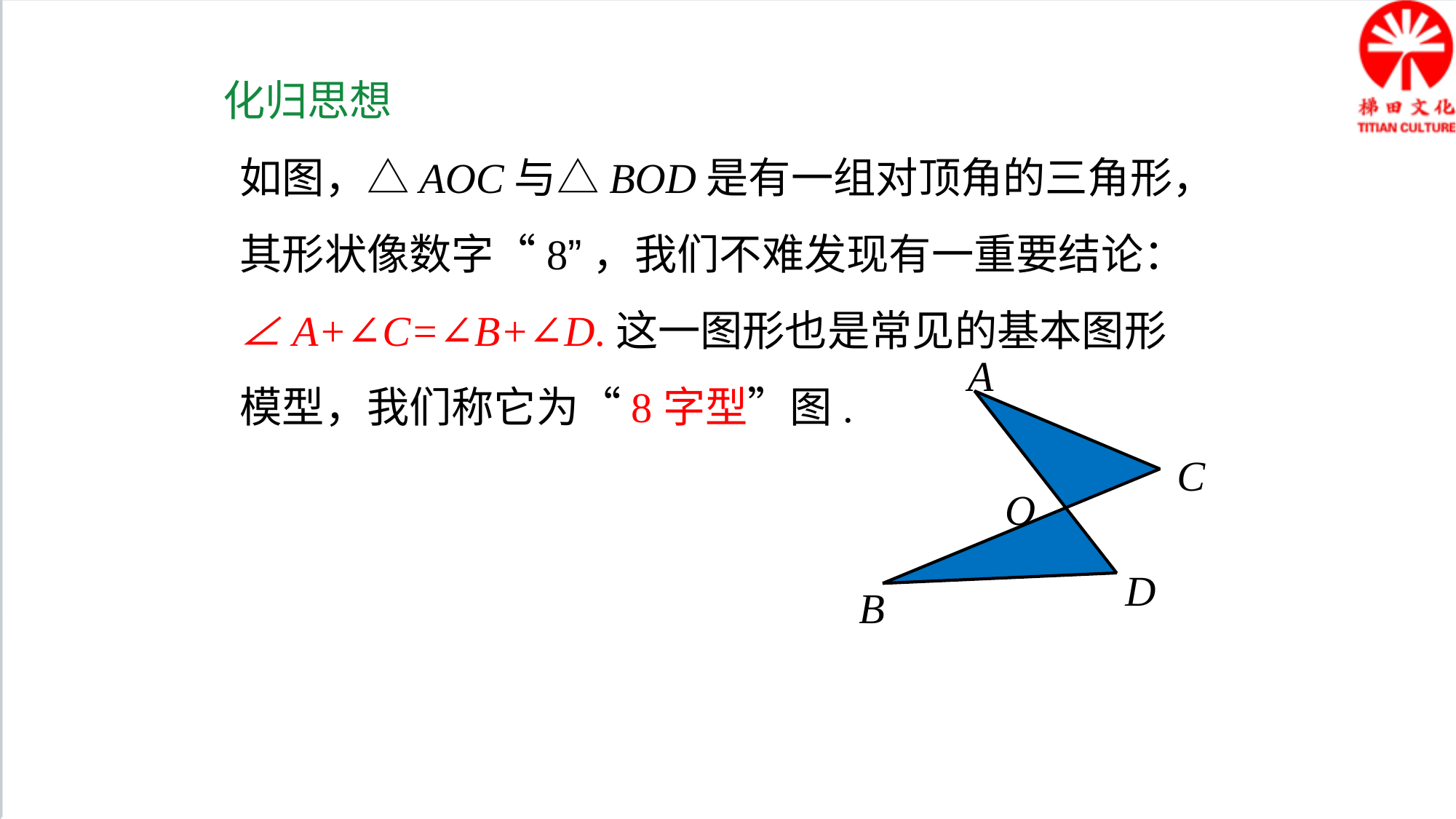

化归思想
如图，△AOC与△BOD是有一组对顶角的三角形，其形状像数字“8”，我们不难发现有一重要结论： ∠A+∠C=∠B+∠D.这一图形也是常见的基本图形模型，我们称它为“8字型”图.
A

C
O
D
B